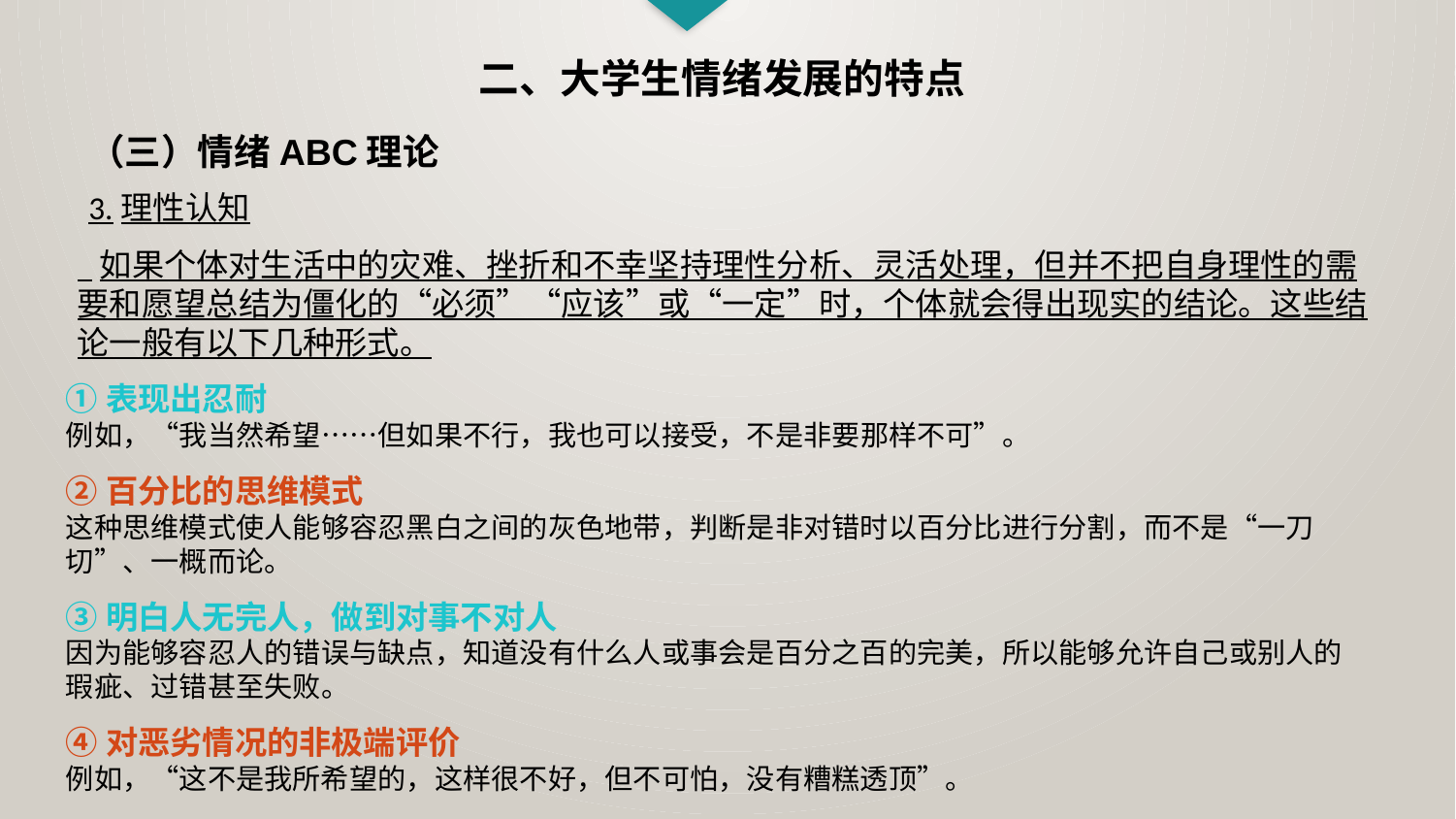

二、大学生情绪发展的特点
（三）情绪ABC理论
3.理性认知
  如果个体对生活中的灾难、挫折和不幸坚持理性分析、灵活处理，但并不把自身理性的需要和愿望总结为僵化的“必须”“应该”或“一定”时，个体就会得出现实的结论。这些结论一般有以下几种形式。
①表现出忍耐
例如，“我当然希望……但如果不行，我也可以接受，不是非要那样不可”。
②百分比的思维模式
这种思维模式使人能够容忍黑白之间的灰色地带，判断是非对错时以百分比进行分割，而不是“一刀切”、一概而论。
③明白人无完人，做到对事不对人
因为能够容忍人的错误与缺点，知道没有什么人或事会是百分之百的完美，所以能够允许自己或别人的瑕疵、过错甚至失败。
④对恶劣情况的非极端评价
例如，“这不是我所希望的，这样很不好，但不可怕，没有糟糕透顶”。
62